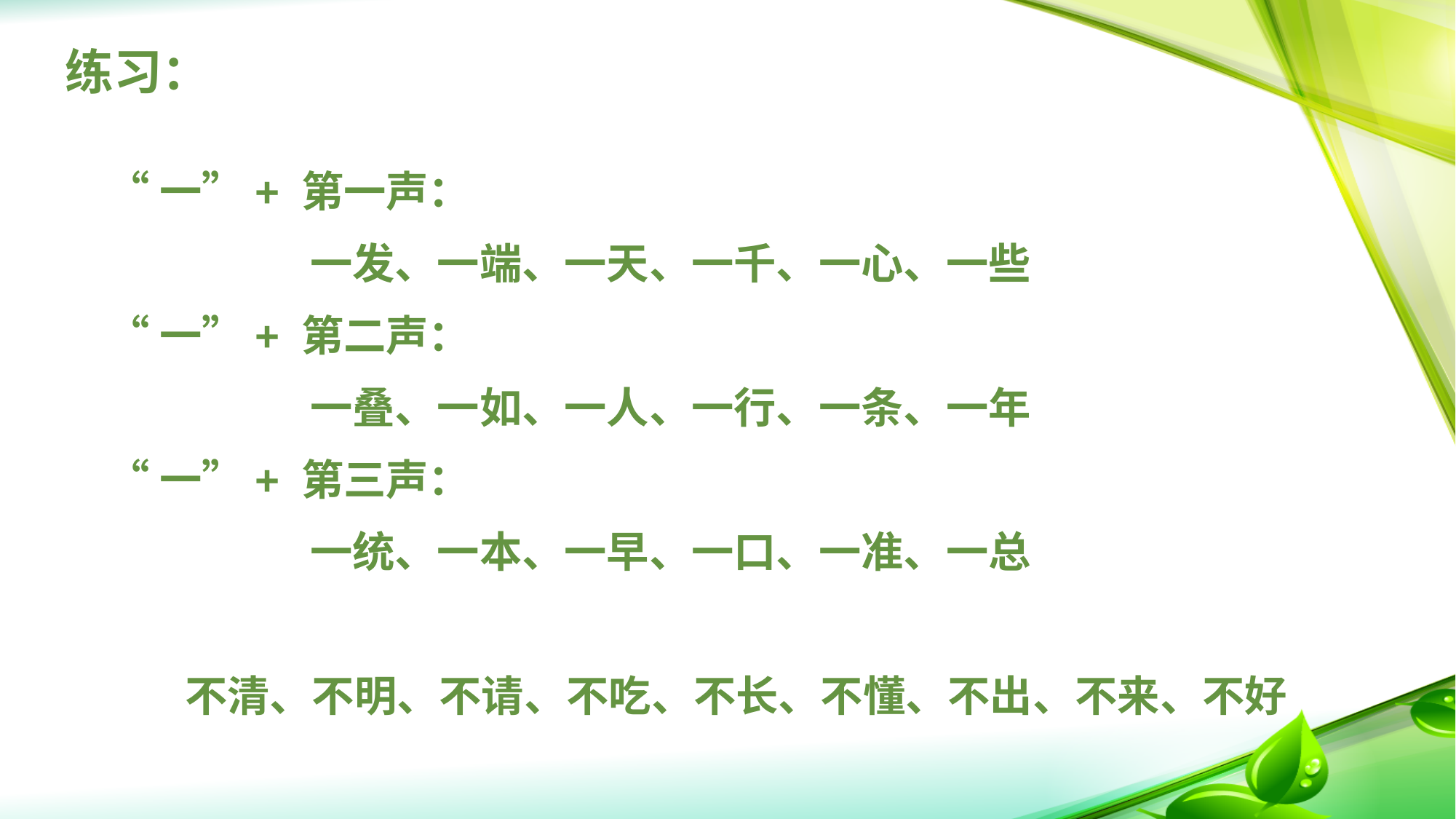

# 练习：
“一”+ 第一声：
                    一发、一端、一天、一千、一心、一些
“一”+ 第二声：
                    一叠、一如、一人、一行、一条、一年
“一”+ 第三声：
                    一统、一本、一早、一口、一准、一总

       不清、不明、不请、不吃、不长、不懂、不出、不来、不好